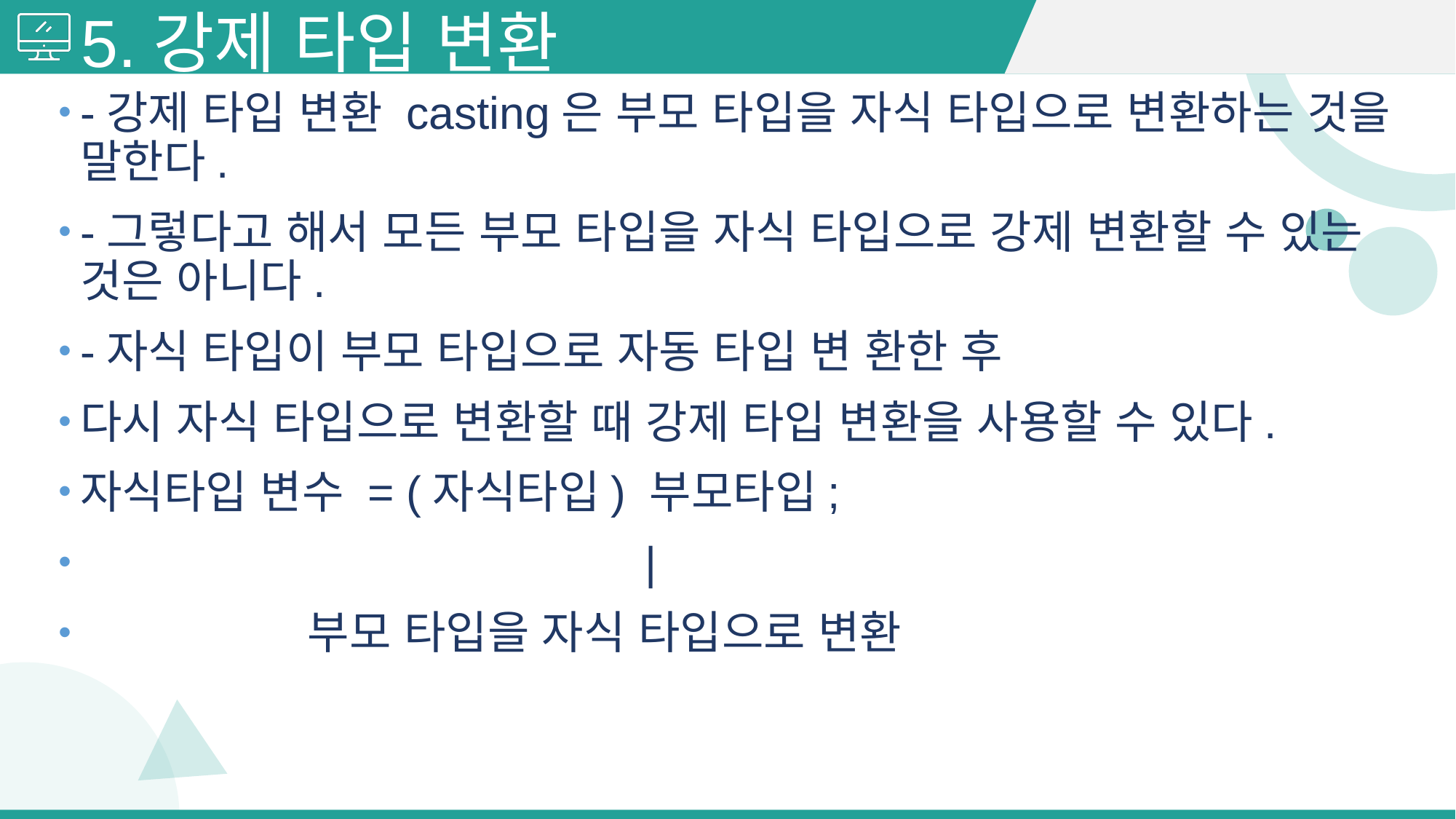

# 5.강제 타입 변환
-강제 타입 변환 casting은 부모 타입을 자식 타입으로 변환하는 것을 말한다.
-그렇다고 해서 모든 부모 타입을 자식 타입으로 강제 변환할 수 있는 것은 아니다.
-자식 타입이 부모 타입으로 자동 타입 변 환한 후
다시 자식 타입으로 변환할 때 강제 타입 변환을 사용할 수 있다.
자식타입 변수 = (자식타입) 부모타입;
                                             |
                 부모 타입을 자식 타입으로 변환